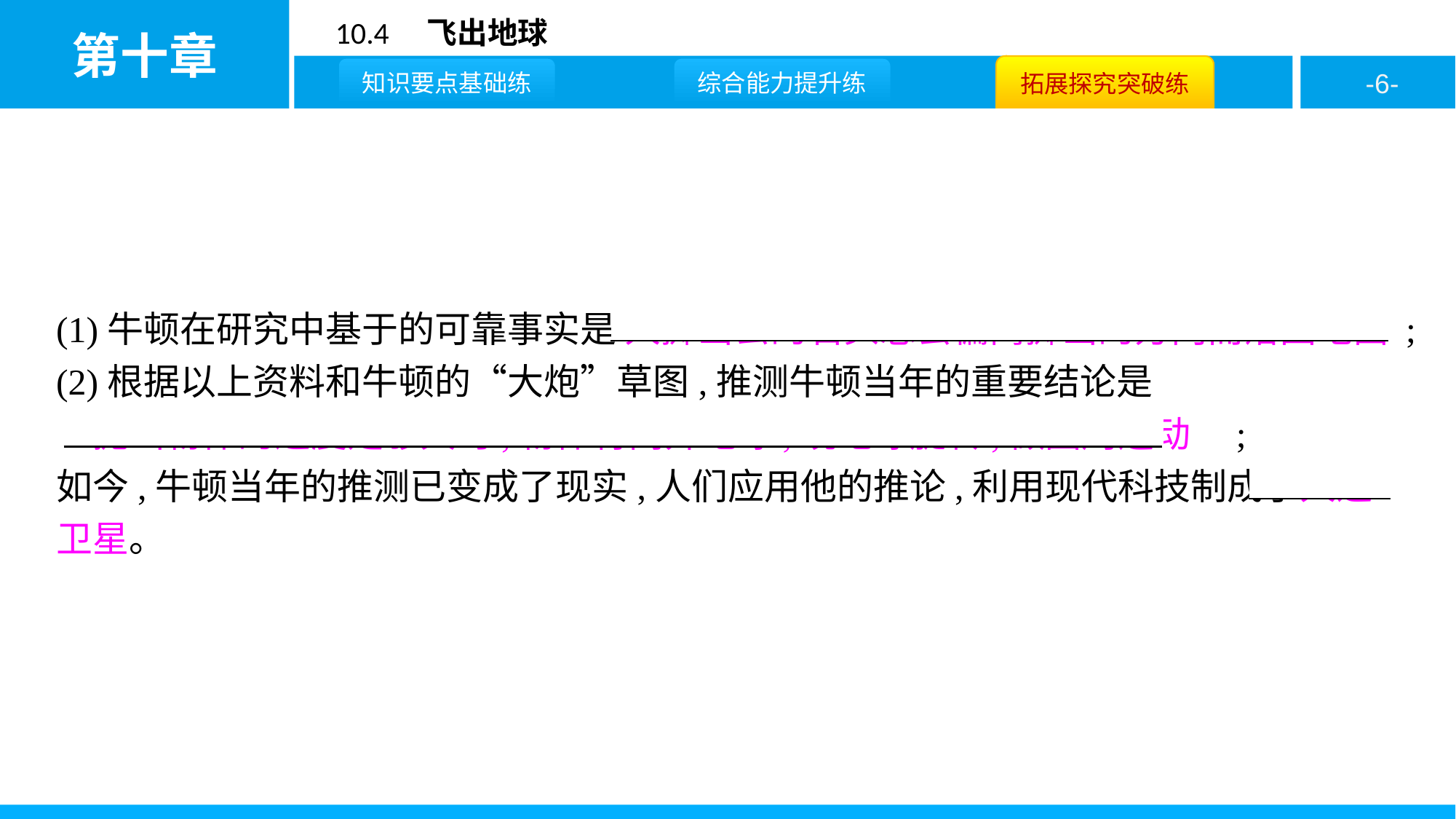

(1)牛顿在研究中基于的可靠事实是 人掷出去的石头总会偏离掷出的方向而落回地面 ;
(2)根据以上资料和牛顿的“大炮”草图,推测牛顿当年的重要结论是
　抛出物体的速度足够大时,物体将离开地球,绕地球旋转,做圆周运动　;
如今,牛顿当年的推测已变成了现实,人们应用他的推论,利用现代科技制成了人造卫星。